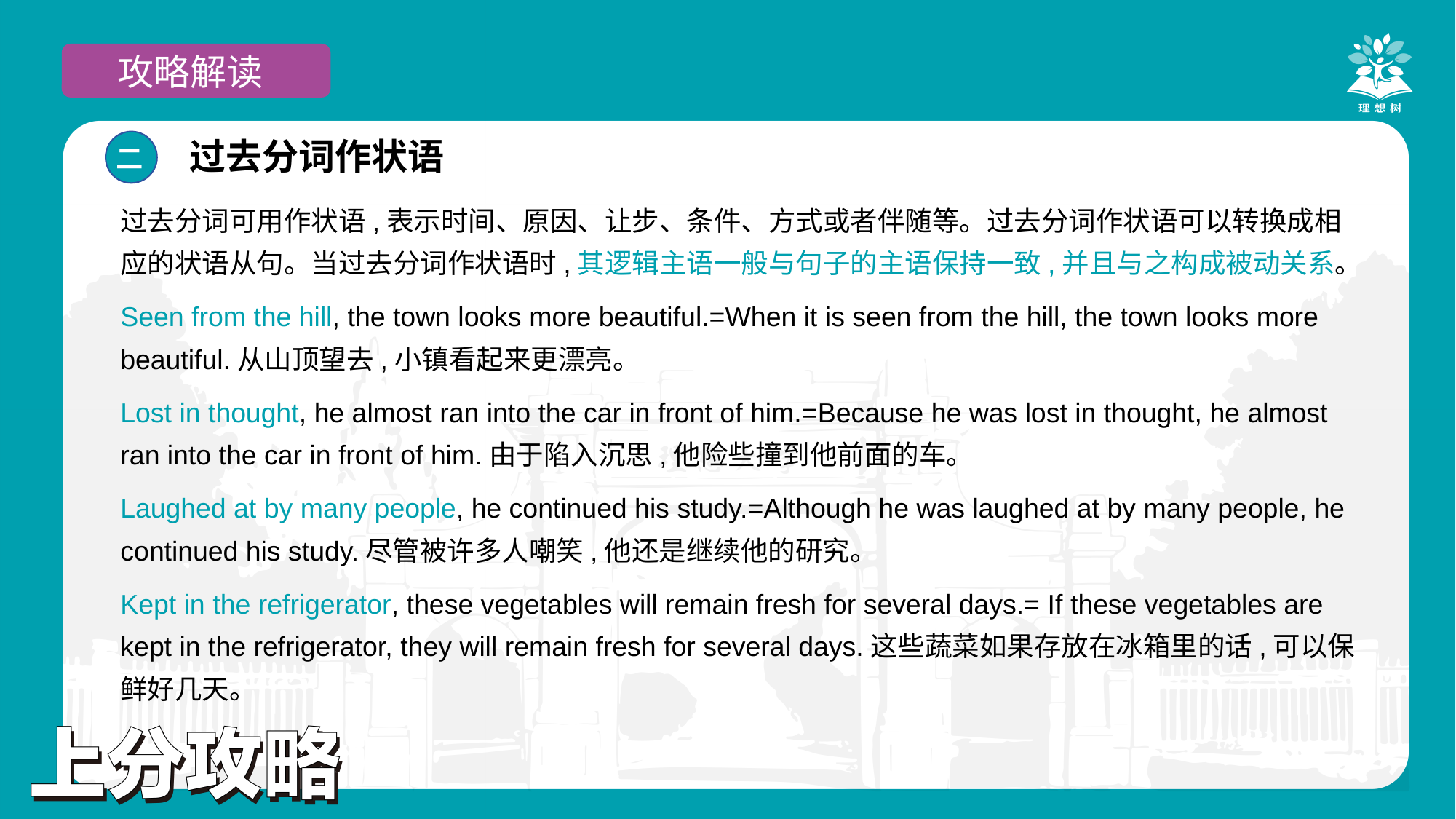

攻略解读
过去分词作状语

二
过去分词可用作状语,表示时间、原因、让步、条件、方式或者伴随等。过去分词作状语可以转换成相应的状语从句。当过去分词作状语时,其逻辑主语一般与句子的主语保持一致,并且与之构成被动关系。
Seen from the hill, the town looks more beautiful.=When it is seen from the hill, the town looks more beautiful.从山顶望去,小镇看起来更漂亮。
Lost in thought, he almost ran into the car in front of him.=Because he was lost in thought, he almost ran into the car in front of him.由于陷入沉思,他险些撞到他前面的车。
Laughed at by many people, he continued his study.=Although he was laughed at by many people, he continued his study.尽管被许多人嘲笑,他还是继续他的研究。
Kept in the refrigerator, these vegetables will remain fresh for several days.= If these vegetables are kept in the refrigerator, they will remain fresh for several days.这些蔬菜如果存放在冰箱里的话,可以保鲜好几天。